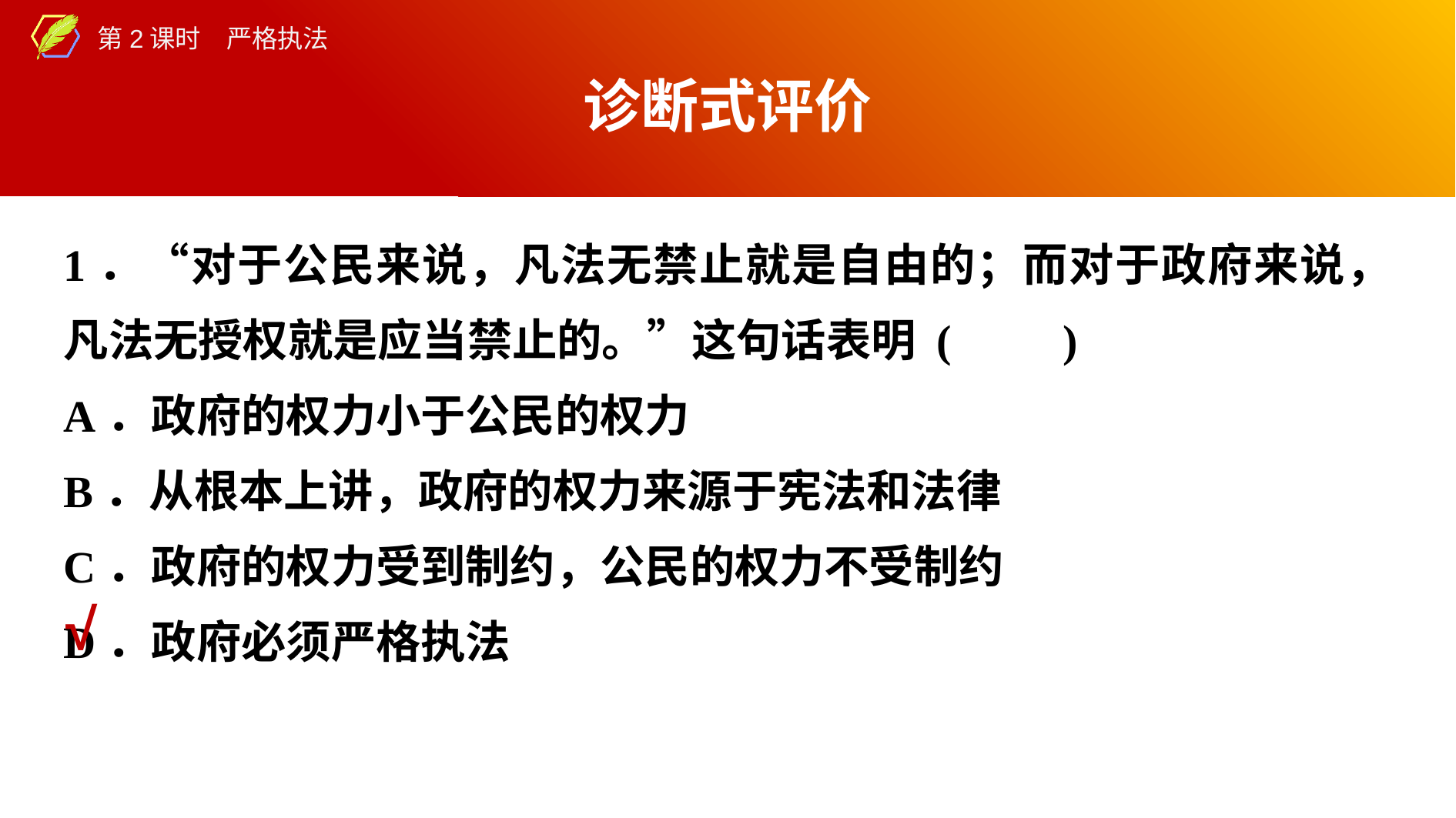

诊断式评价
1．“对于公民来说，凡法无禁止就是自由的；而对于政府来说，凡法无授权就是应当禁止的。”这句话表明 (　　)
A．政府的权力小于公民的权力
B．从根本上讲，政府的权力来源于宪法和法律
C．政府的权力受到制约，公民的权力不受制约
D．政府必须严格执法
√